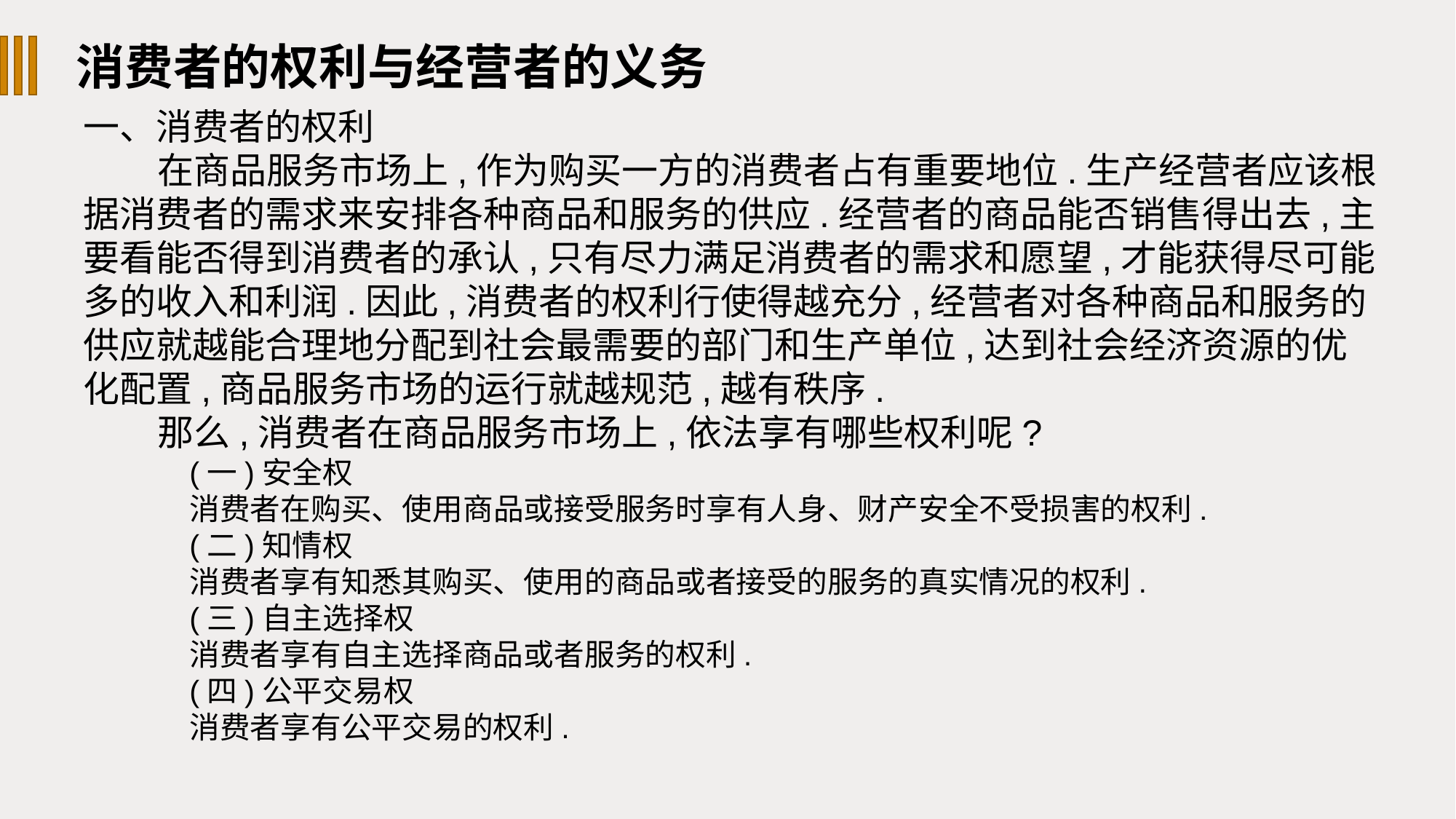

消费者的权利与经营者的义务

一、消费者的权利
在商品服务市场上,作为购买一方的消费者占有重要地位.生产经营者应该根据消费者的需求来安排各种商品和服务的供应.经营者的商品能否销售得出去,主要看能否得到消费者的承认,只有尽力满足消费者的需求和愿望,才能获得尽可能多的收入和利润.因此,消费者的权利行使得越充分,经营者对各种商品和服务的供应就越能合理地分配到社会最需要的部门和生产单位,达到社会经济资源的优化配置,商品服务市场的运行就越规范,越有秩序.
那么,消费者在商品服务市场上,依法享有哪些权利呢?
(一)安全权
消费者在购买、使用商品或接受服务时享有人身、财产安全不受损害的权利.
(二)知情权
消费者享有知悉其购买、使用的商品或者接受的服务的真实情况的权利.
(三)自主选择权
消费者享有自主选择商品或者服务的权利.
(四)公平交易权
消费者享有公平交易的权利.